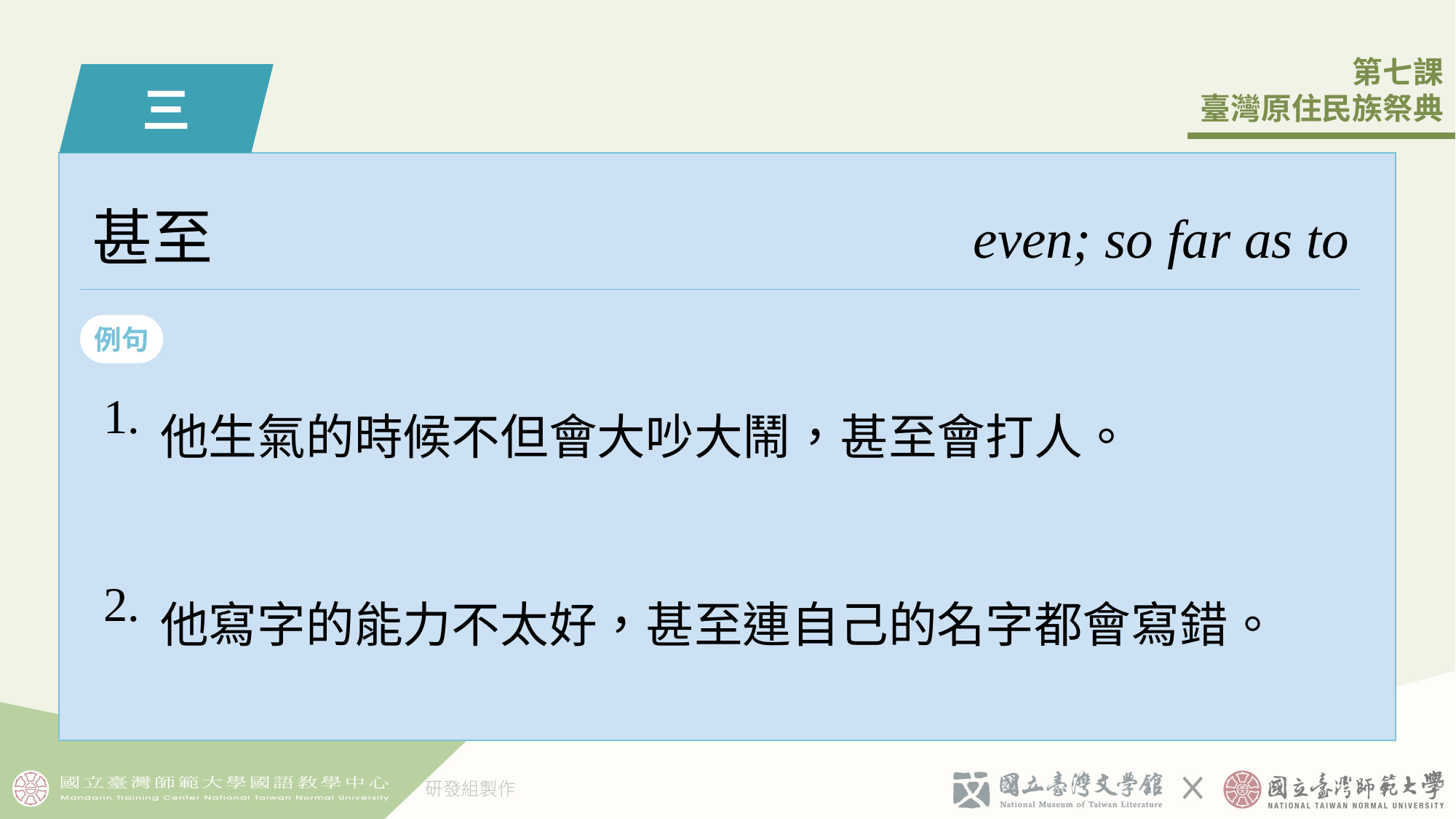

三
甚至
even; so far as to
例句
| 1. | 他生氣的時候不󠇡但會大吵大鬧，甚至會打人。 |
| --- | --- |
| 2. | 他寫字的能力不󠇡太好，甚至連自己的名字󠇡都會寫錯。 |
6